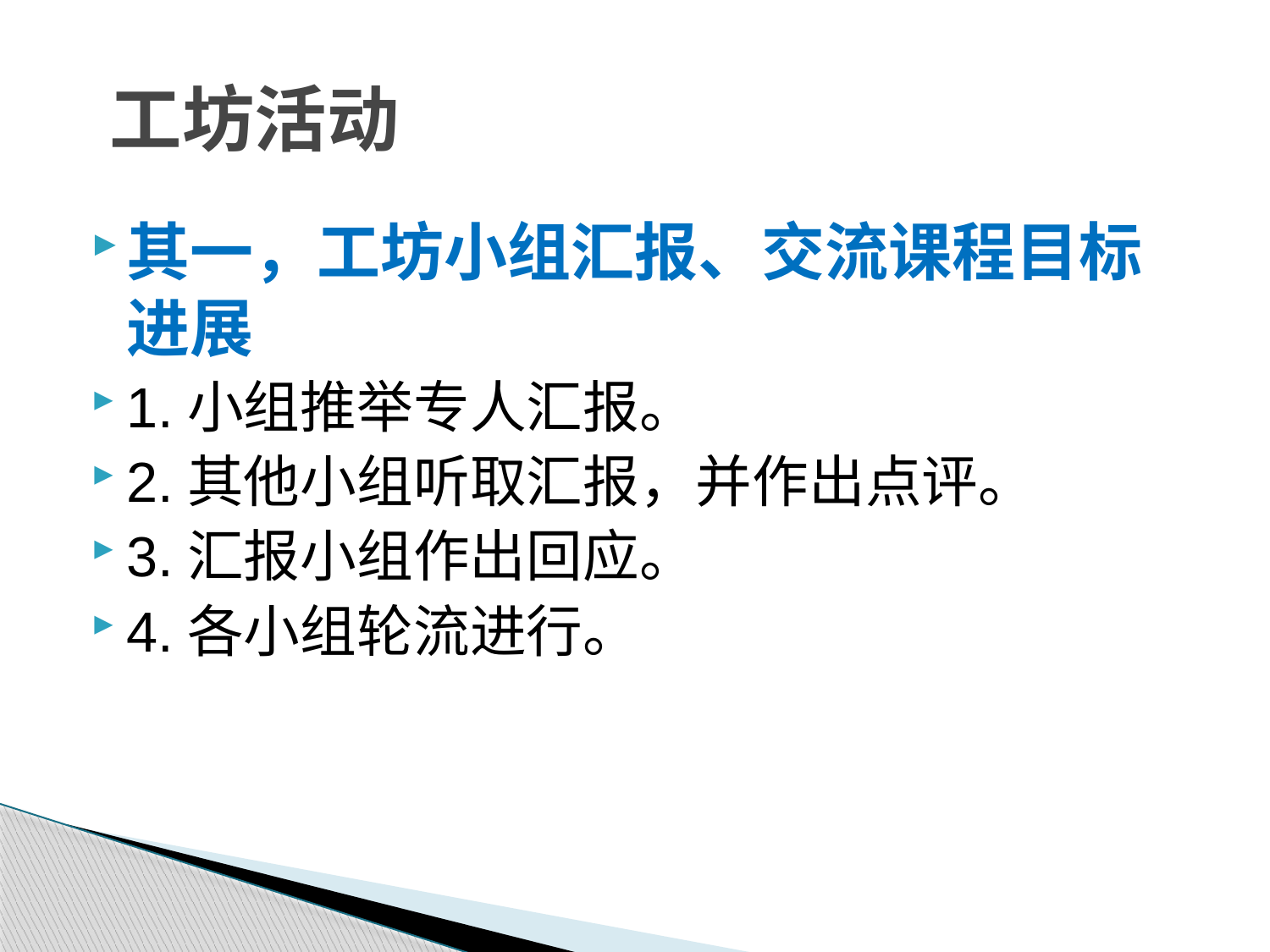

# 工坊活动
其一，工坊小组汇报、交流课程目标进展
1.小组推举专人汇报。
2.其他小组听取汇报，并作出点评。
3.汇报小组作出回应。
4.各小组轮流进行。